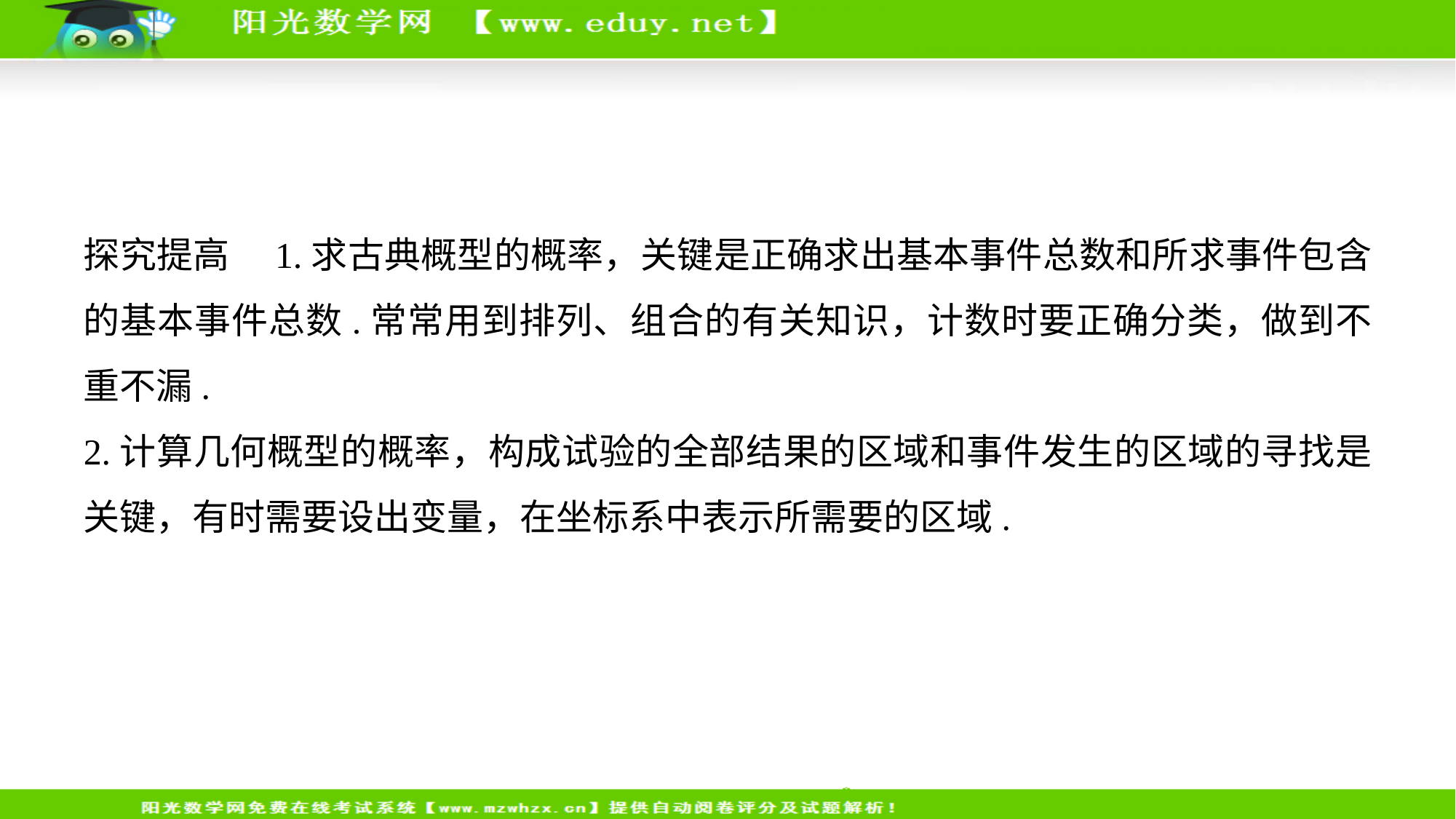

探究提高　1.求古典概型的概率，关键是正确求出基本事件总数和所求事件包含的基本事件总数.常常用到排列、组合的有关知识，计数时要正确分类，做到不重不漏.
2.计算几何概型的概率，构成试验的全部结果的区域和事件发生的区域的寻找是关键，有时需要设出变量，在坐标系中表示所需要的区域.